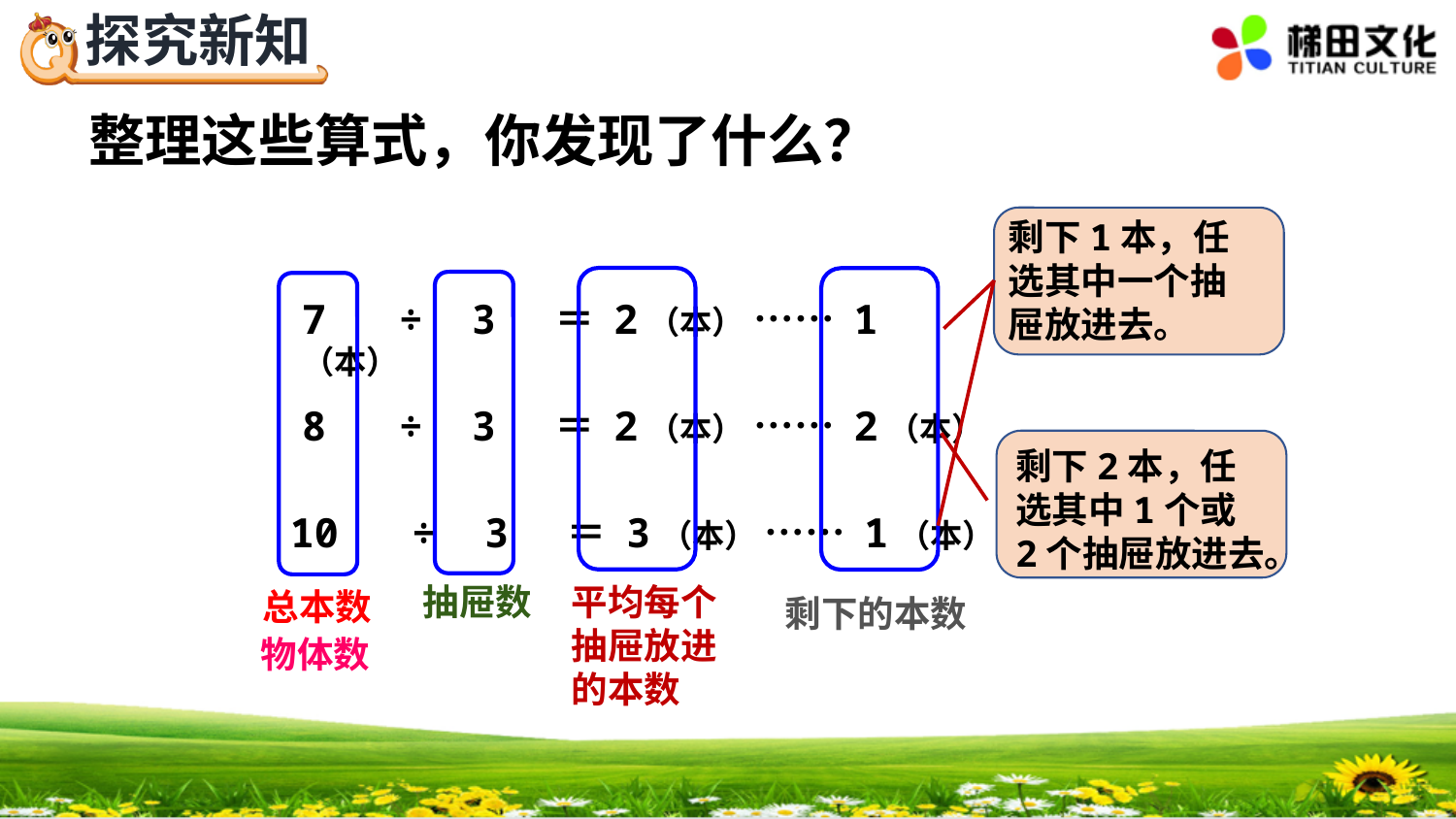

整理这些算式，你发现了什么？

剩下1本，任选其中一个抽屉放进去。
7   ÷  3  ＝ 2（本） …… 1（本）

8   ÷  3  ＝ 2（本） …… 2（本）

剩下2本，任选其中1个或2个抽屉放进去。
10   ÷  3  ＝ 3（本） …… 1（本）
平均每个抽屉放进的本数
抽屉数
总本数
剩下的本数
物体数